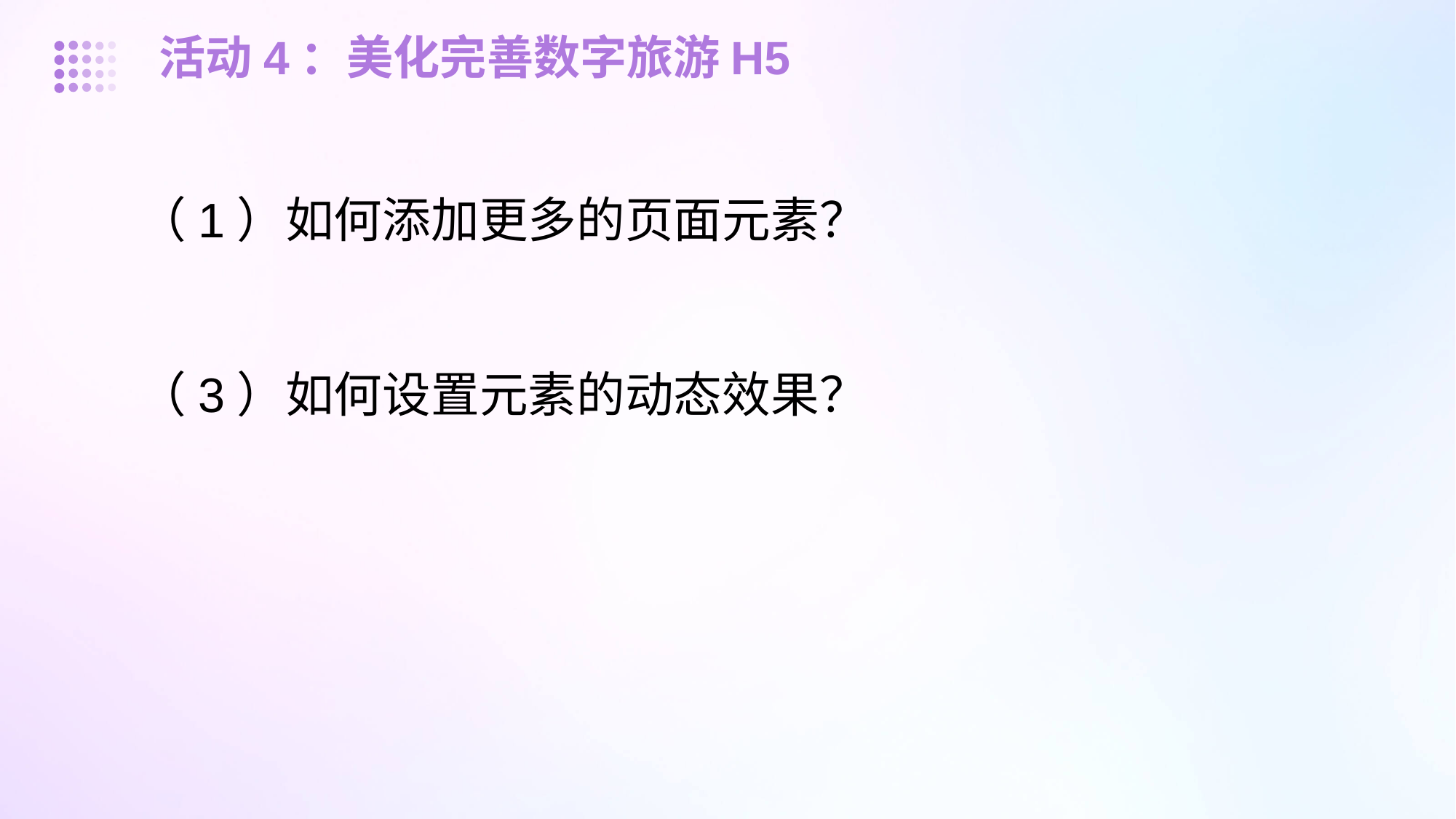

活动4：美化完善数字旅游H5

（1）如何添加更多的页面元素？

（3）如何设置元素的动态效果？